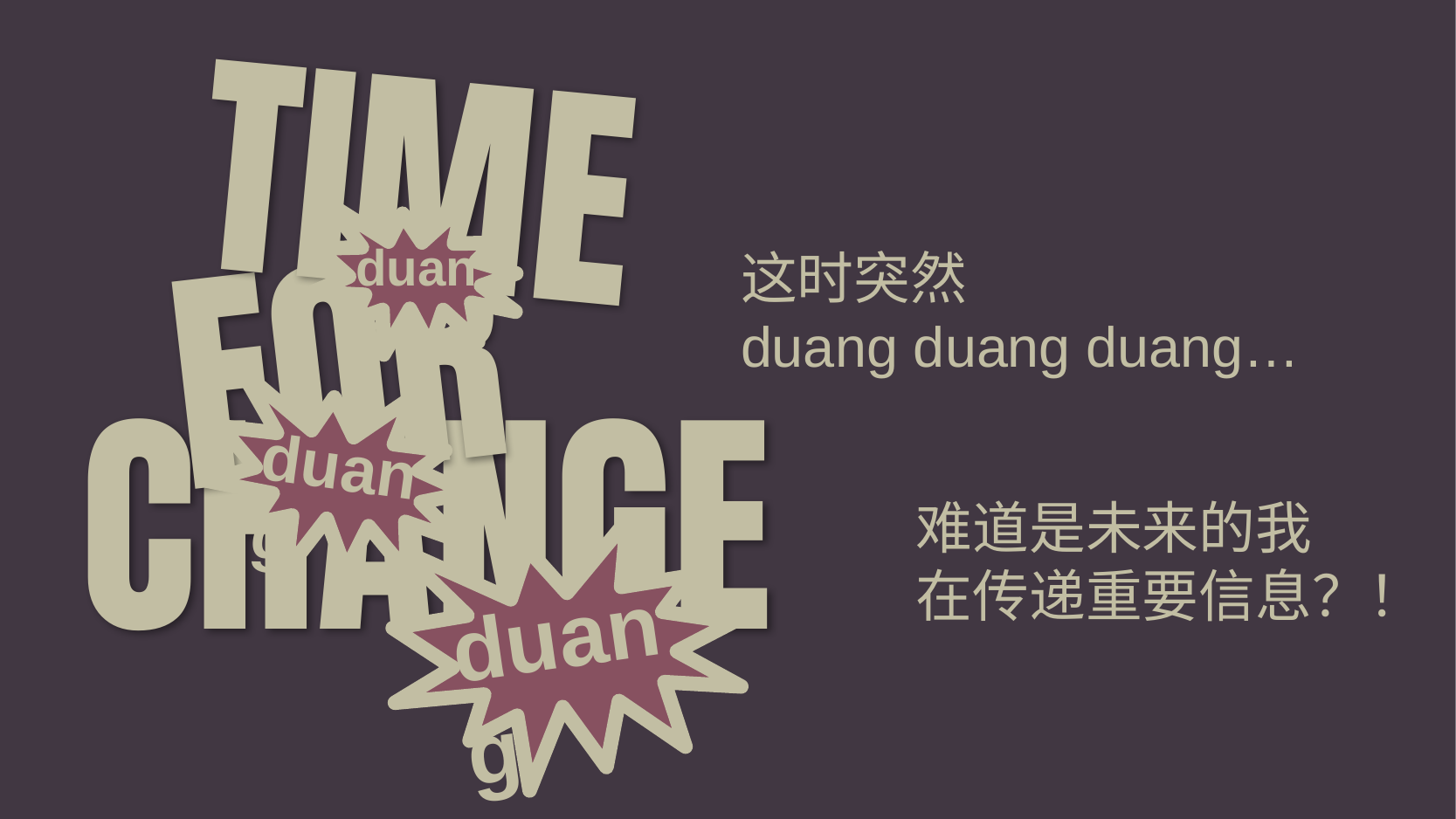

TIME

duang
FOR
这时突然
duang duang duang…
CHANGE

duang
难道是未来的我
在传递重要信息？！

duang